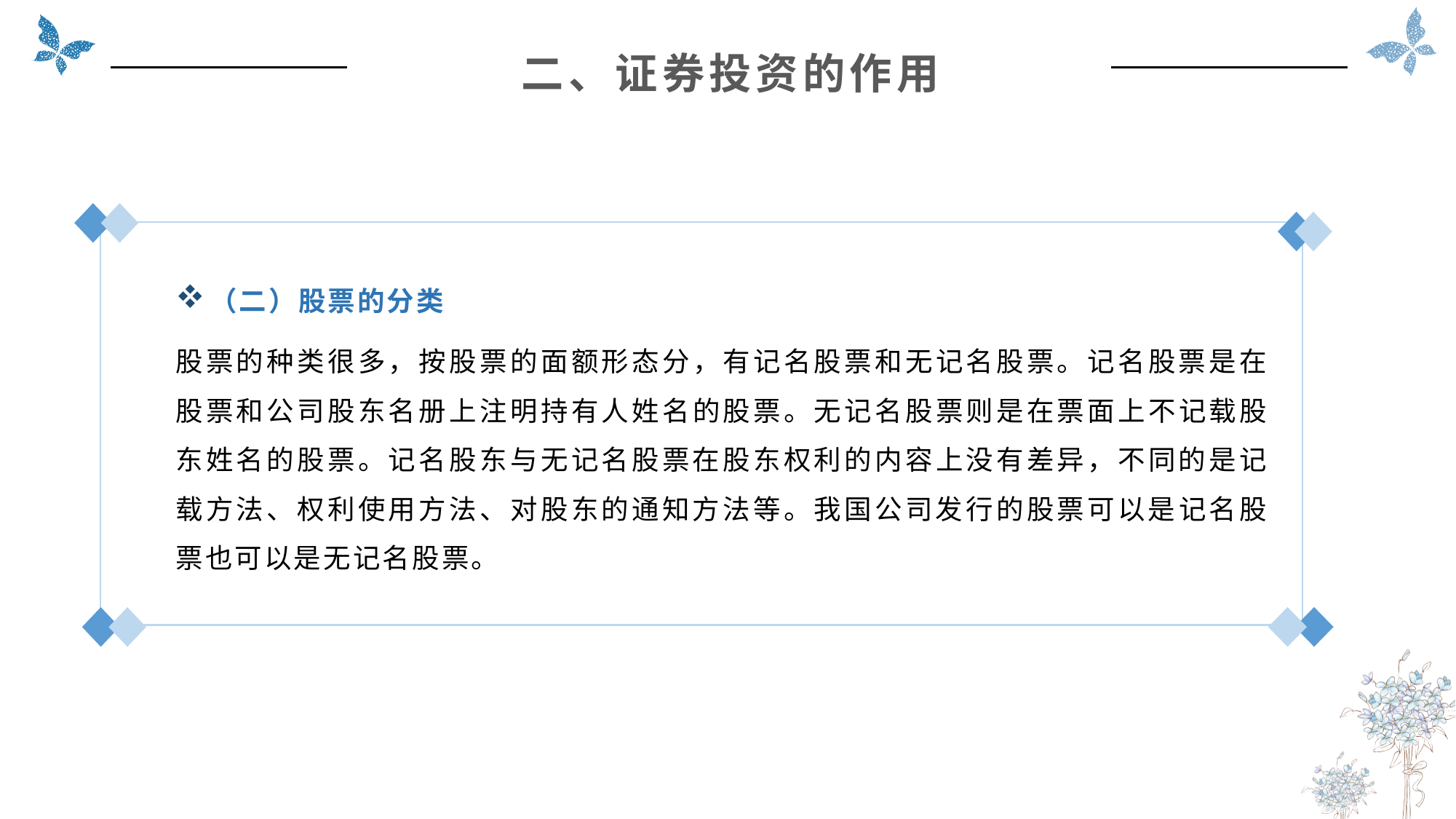

二、证券投资的作用

（二）股票的分类
股票的种类很多，按股票的面额形态分，有记名股票和无记名股票。记名股票是在股票和公司股东名册上注明持有人姓名的股票。无记名股票则是在票面上不记载股东姓名的股票。记名股东与无记名股票在股东权利的内容上没有差异，不同的是记载方法、权利使用方法、对股东的通知方法等。我国公司发行的股票可以是记名股票也可以是无记名股票。